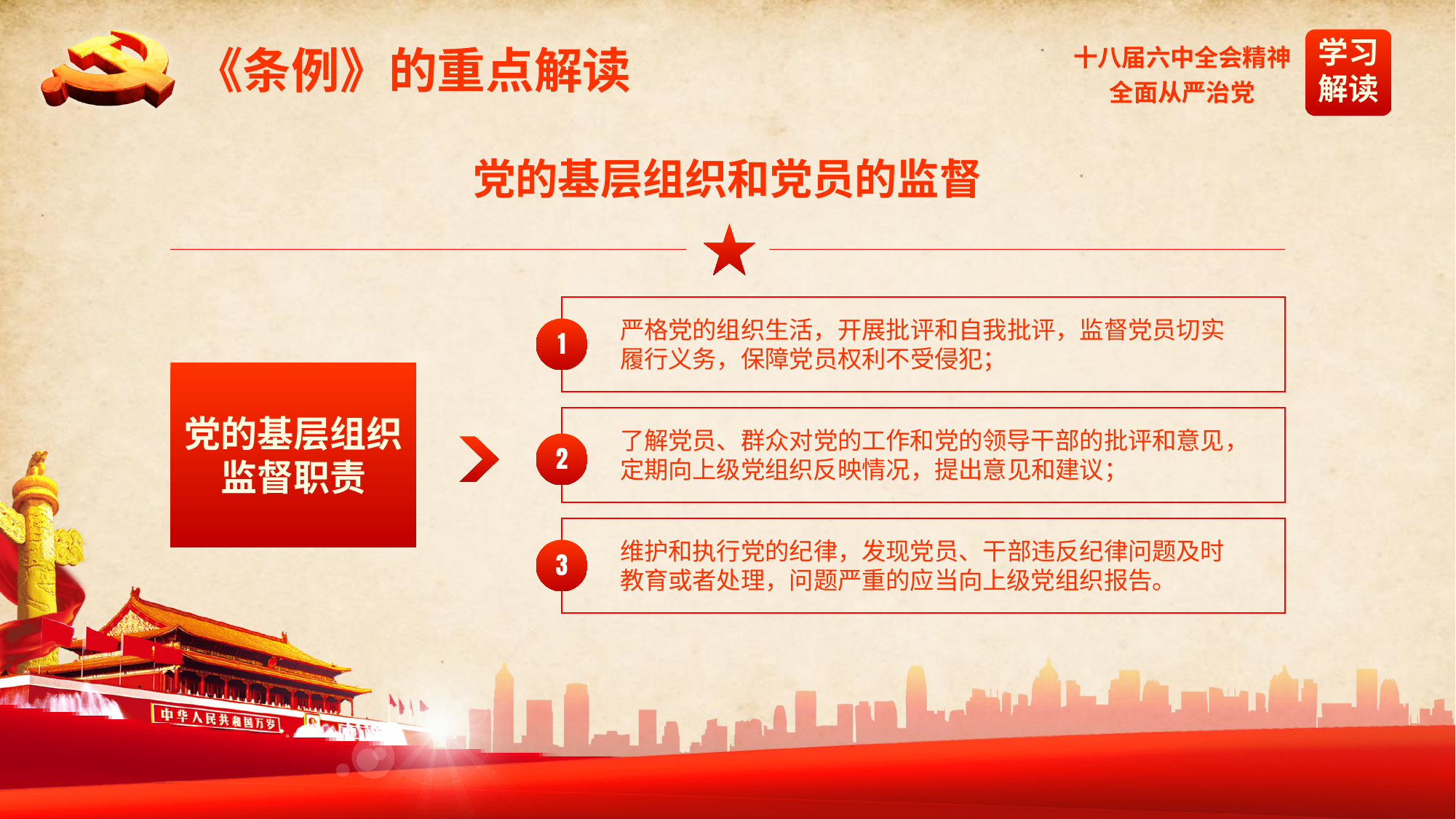

《条例》的重点解读
党的基层组织和党员的监督

严格党的组织生活，开展批评和自我批评，监督党员切实履行义务，保障党员权利不受侵犯；
1
党的基层组织监督职责

了解党员、群众对党的工作和党的领导干部的批评和意见，定期向上级党组织反映情况，提出意见和建议；
2

维护和执行党的纪律，发现党员、干部违反纪律问题及时教育或者处理，问题严重的应当向上级党组织报告。
3